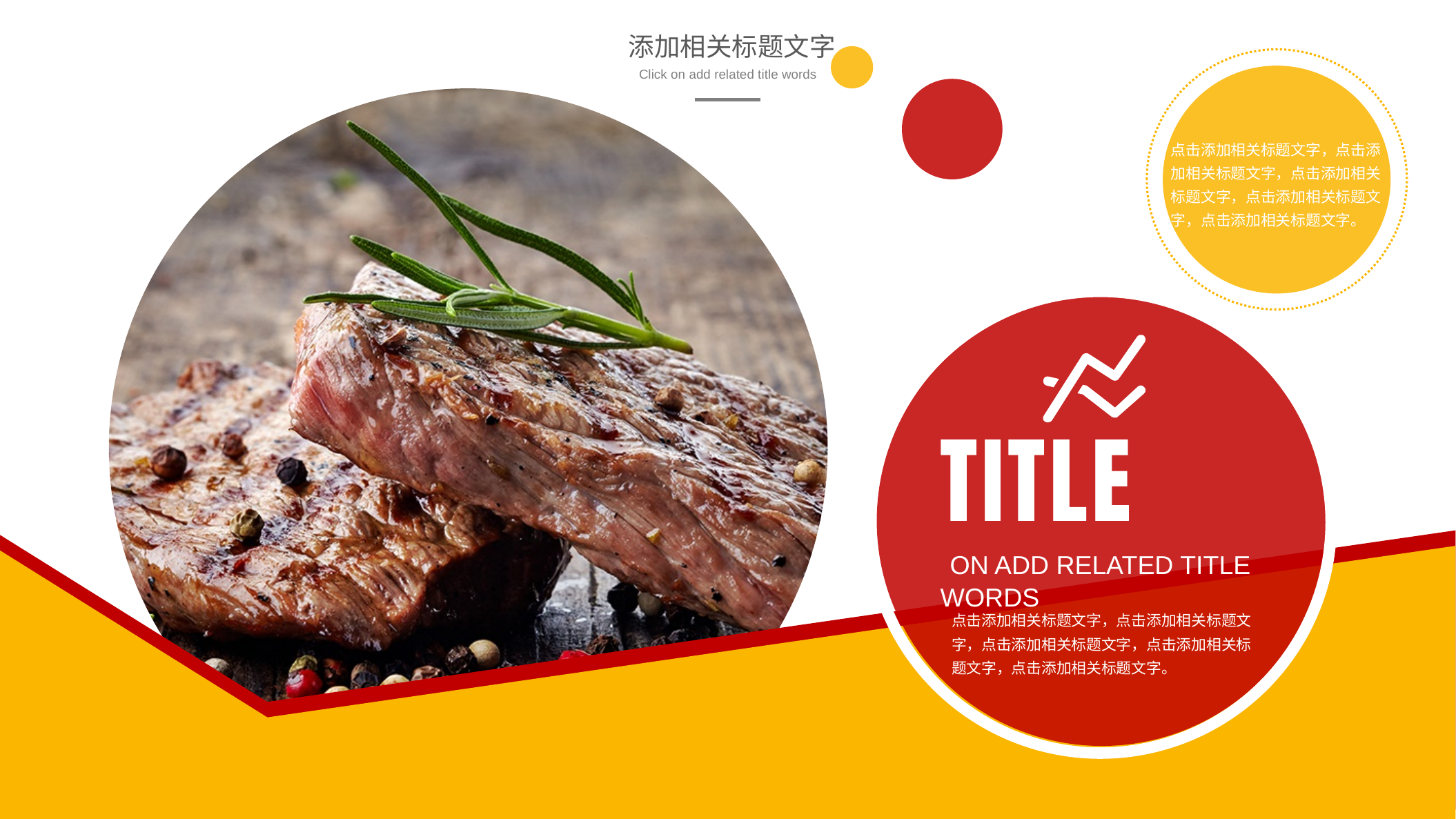

添加相关标题文字

Click on add related title words

点击添加相关标题文字，点击添加相关标题文字，点击添加相关标题文字，点击添加相关标题文字，点击添加相关标题文字。

TITLE
 ON ADD RELATED TITLE WORDS
点击添加相关标题文字，点击添加相关标题文字，点击添加相关标题文字，点击添加相关标题文字，点击添加相关标题文字。